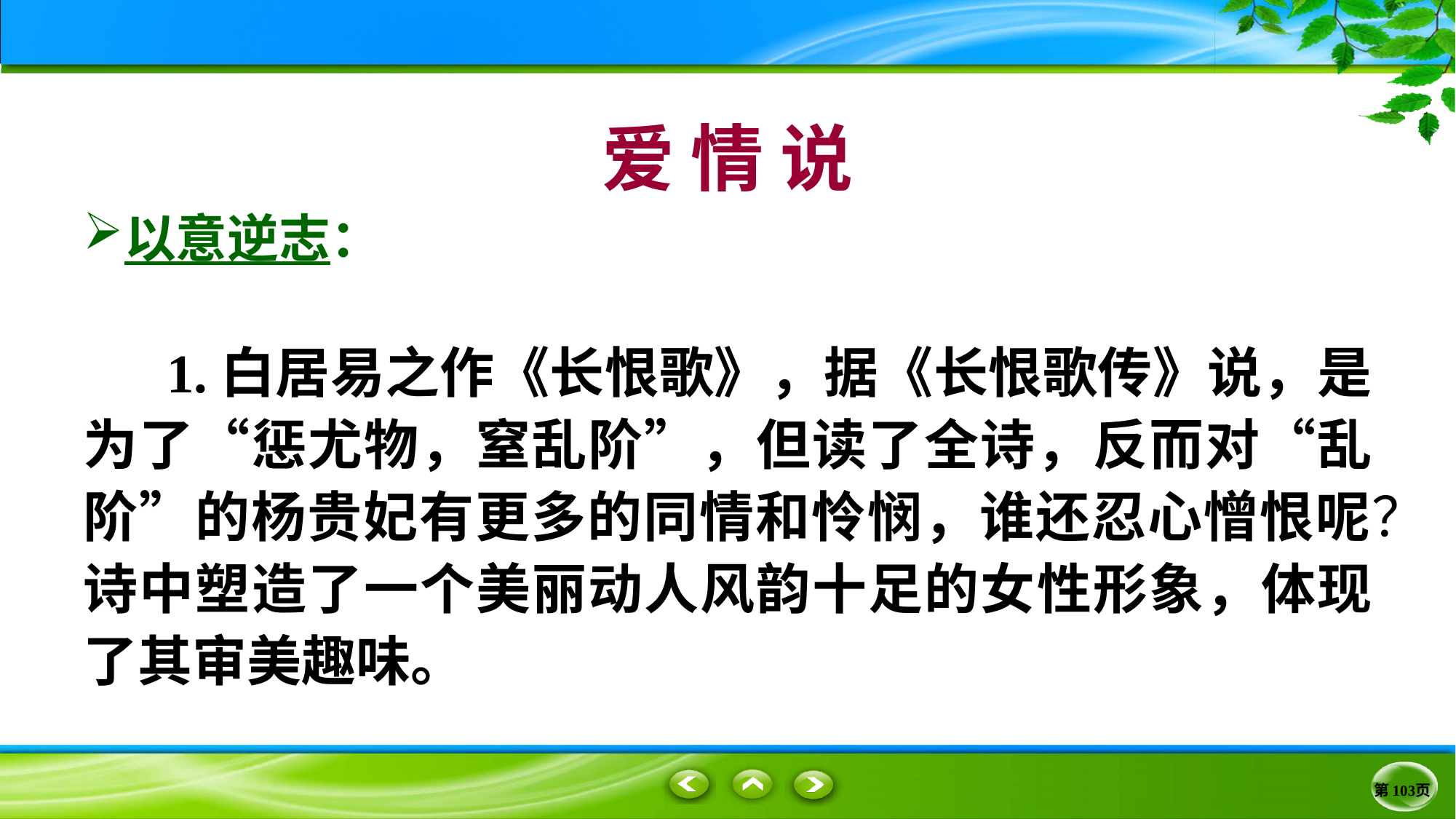

爱 情 说
以意逆志：

      1.白居易之作《长恨歌》，据《长恨歌传》说，是为了“惩尤物，窒乱阶”，但读了全诗，反而对“乱阶”的杨贵妃有更多的同情和怜悯，谁还忍心憎恨呢？诗中塑造了一个美丽动人风韵十足的女性形象，体现了其审美趣味。